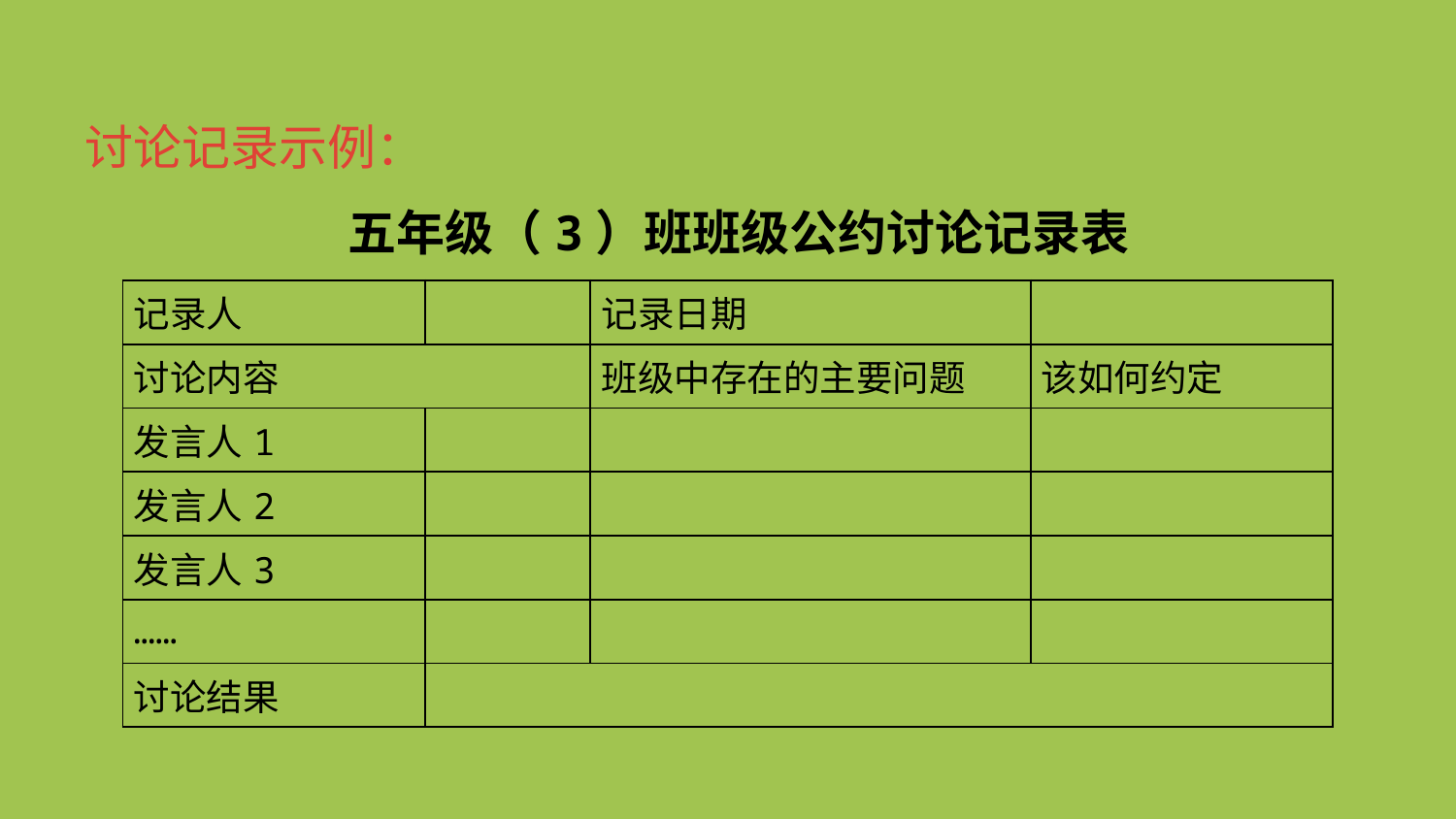

讨论记录示例：
五年级（3）班班级公约讨论记录表
| 记录人 |  | 记录日期 |  |
| --- | --- | --- | --- |
| 讨论内容 |  | 班级中存在的主要问题 | 该如何约定 |
| 发言人1 |  |  |  |
| 发言人2 |  |  |  |
| 发言人3 |  |  |  |
| …… |  |  |  |
| 讨论结果 |  |  |  |